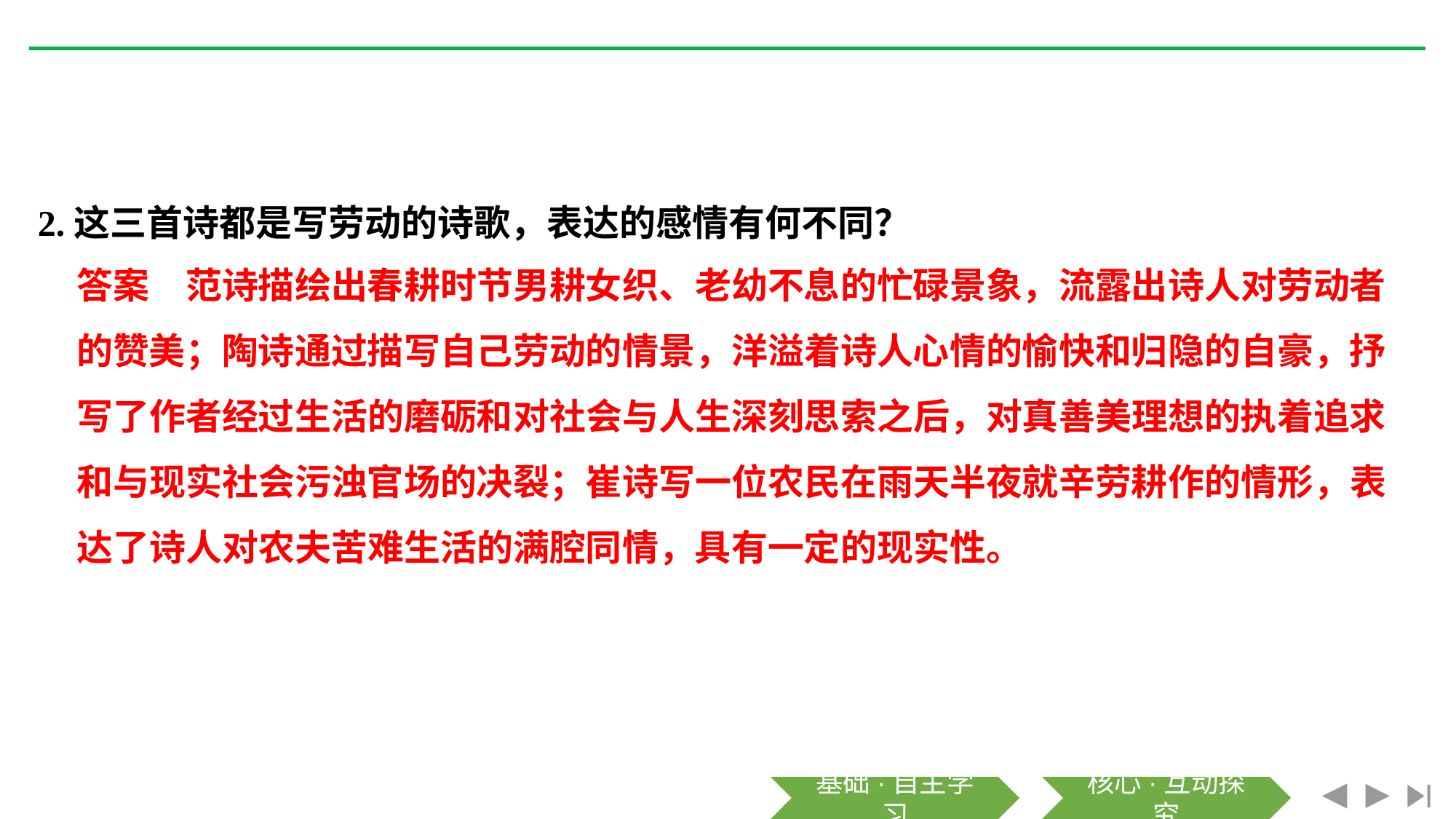

2.这三首诗都是写劳动的诗歌，表达的感情有何不同？
答案　范诗描绘出春耕时节男耕女织、老幼不息的忙碌景象，流露出诗人对劳动者的赞美；陶诗通过描写自己劳动的情景，洋溢着诗人心情的愉快和归隐的自豪，抒写了作者经过生活的磨砺和对社会与人生深刻思索之后，对真善美理想的执着追求和与现实社会污浊官场的决裂；崔诗写一位农民在雨天半夜就辛劳耕作的情形，表达了诗人对农夫苦难生活的满腔同情，具有一定的现实性。